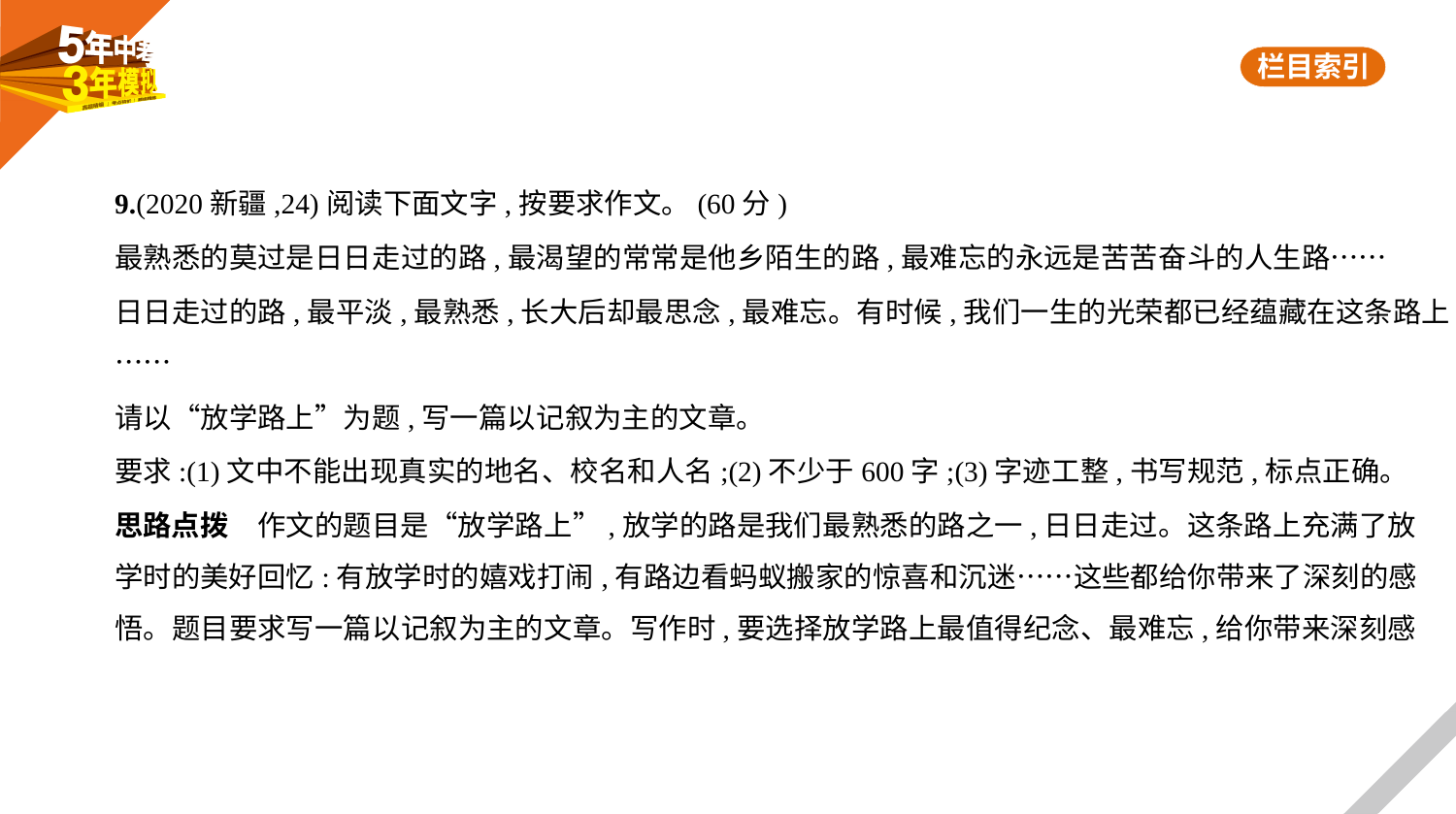

9.(2020新疆,24)阅读下面文字,按要求作文。(60分)
最熟悉的莫过是日日走过的路,最渴望的常常是他乡陌生的路,最难忘的永远是苦苦奋斗的人生路……
日日走过的路,最平淡,最熟悉,长大后却最思念,最难忘。有时候,我们一生的光荣都已经蕴藏在这条路上
……
请以“放学路上”为题,写一篇以记叙为主的文章。
要求:(1)文中不能出现真实的地名、校名和人名;(2)不少于600字;(3)字迹工整,书写规范,标点正确。
思路点拨　作文的题目是“放学路上”,放学的路是我们最熟悉的路之一,日日走过。这条路上充满了放
学时的美好回忆:有放学时的嬉戏打闹,有路边看蚂蚁搬家的惊喜和沉迷……这些都给你带来了深刻的感
悟。题目要求写一篇以记叙为主的文章。写作时,要选择放学路上最值得纪念、最难忘,给你带来深刻感